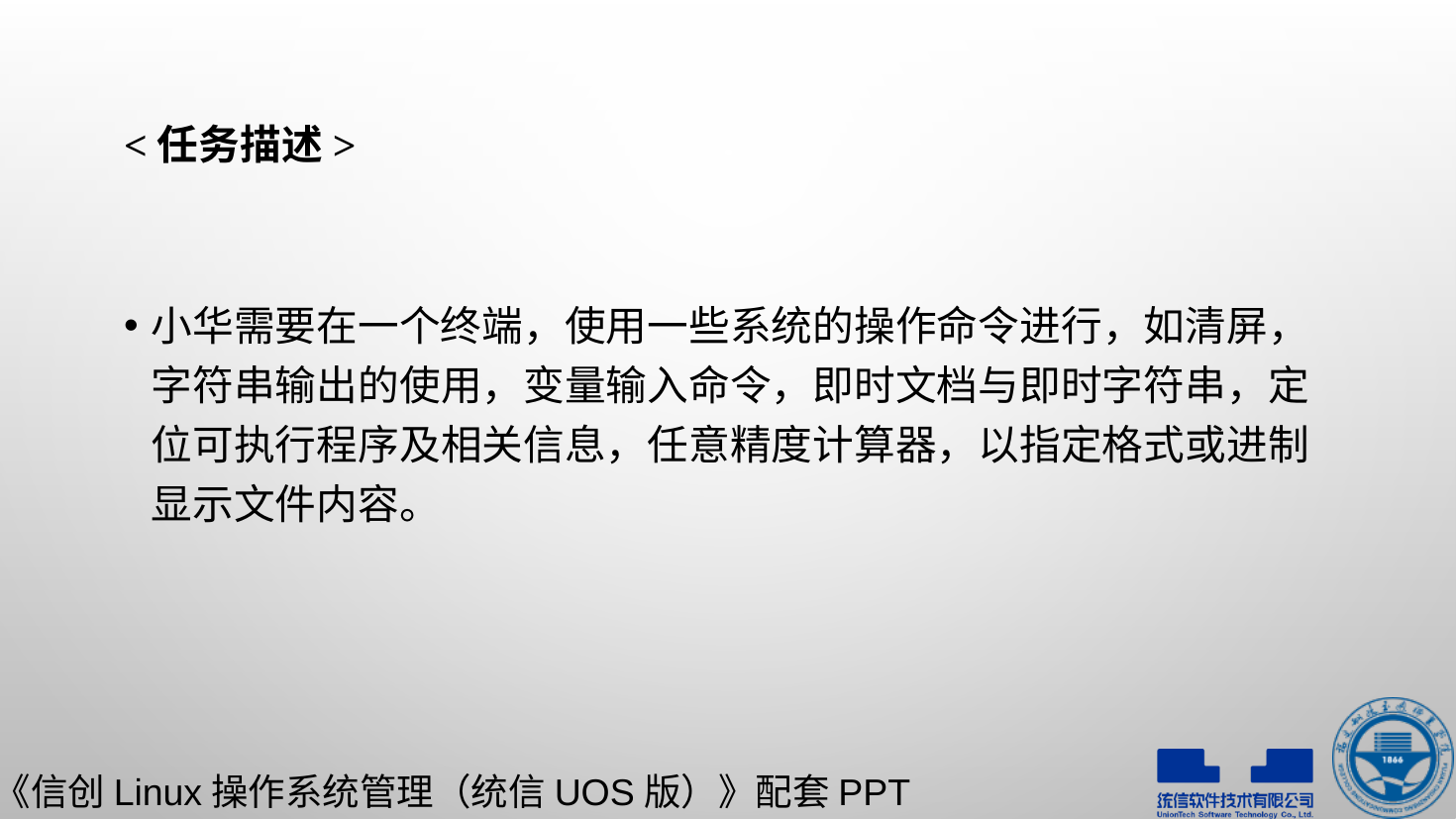

# <任务描述>
小华需要在一个终端，使用一些系统的操作命令进行，如清屏，字符串输出的使用，变量输入命令，即时文档与即时字符串，定位可执行程序及相关信息，任意精度计算器，以指定格式或进制显示文件内容。